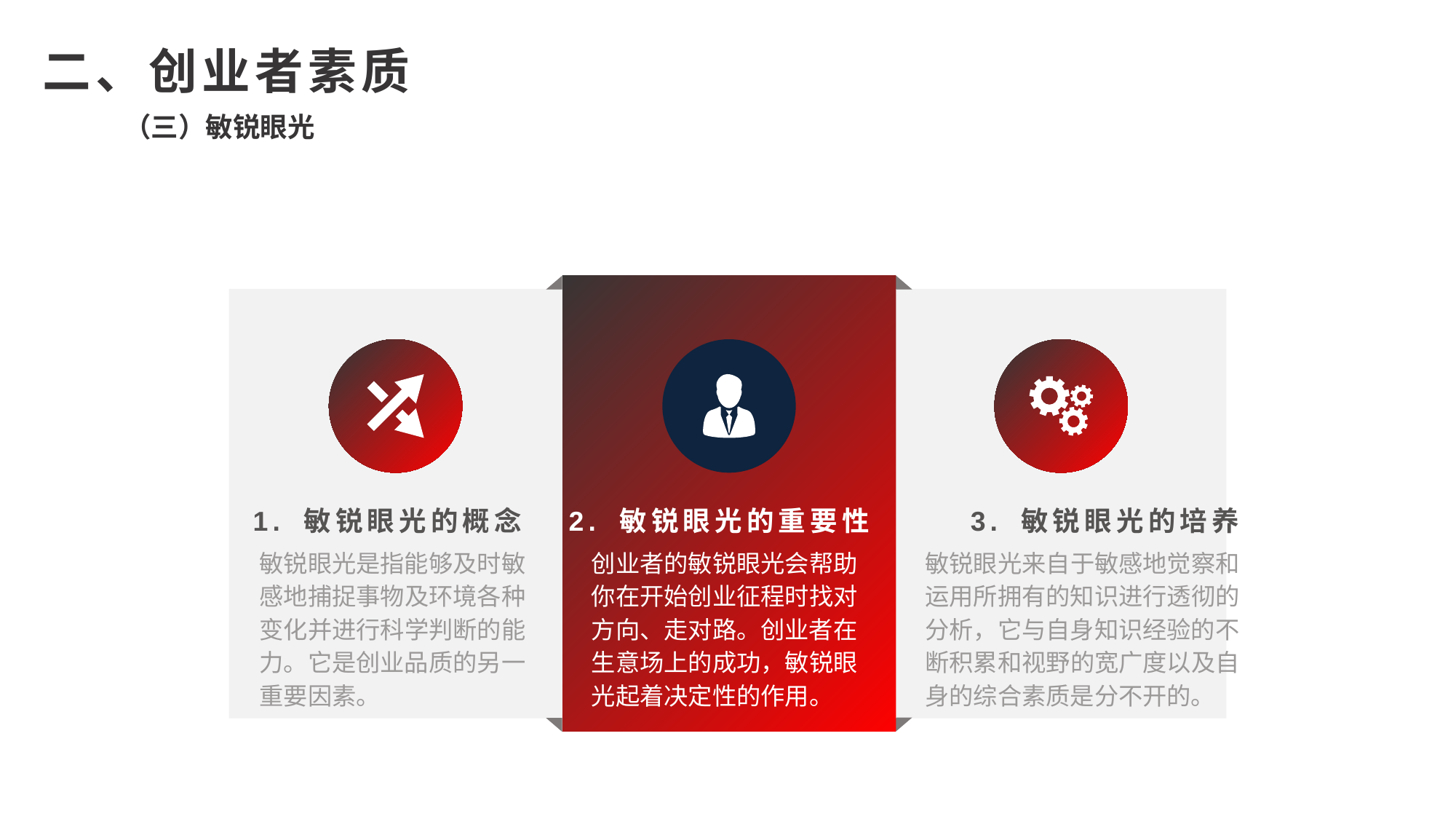

二、创业者素质
（三）敏锐眼光

1. 敏锐眼光的概念
敏锐眼光是指能够及时敏感地捕捉事物及环境各种变化并进行科学判断的能力。它是创业品质的另一重要因素。
2. 敏锐眼光的重要性
创业者的敏锐眼光会帮助你在开始创业征程时找对方向、走对路。创业者在生意场上的成功，敏锐眼光起着决定性的作用。
3. 敏锐眼光的培养
敏锐眼光来自于敏感地觉察和运用所拥有的知识进行透彻的分析，它与自身知识经验的不断积累和视野的宽广度以及自身的综合素质是分不开的。